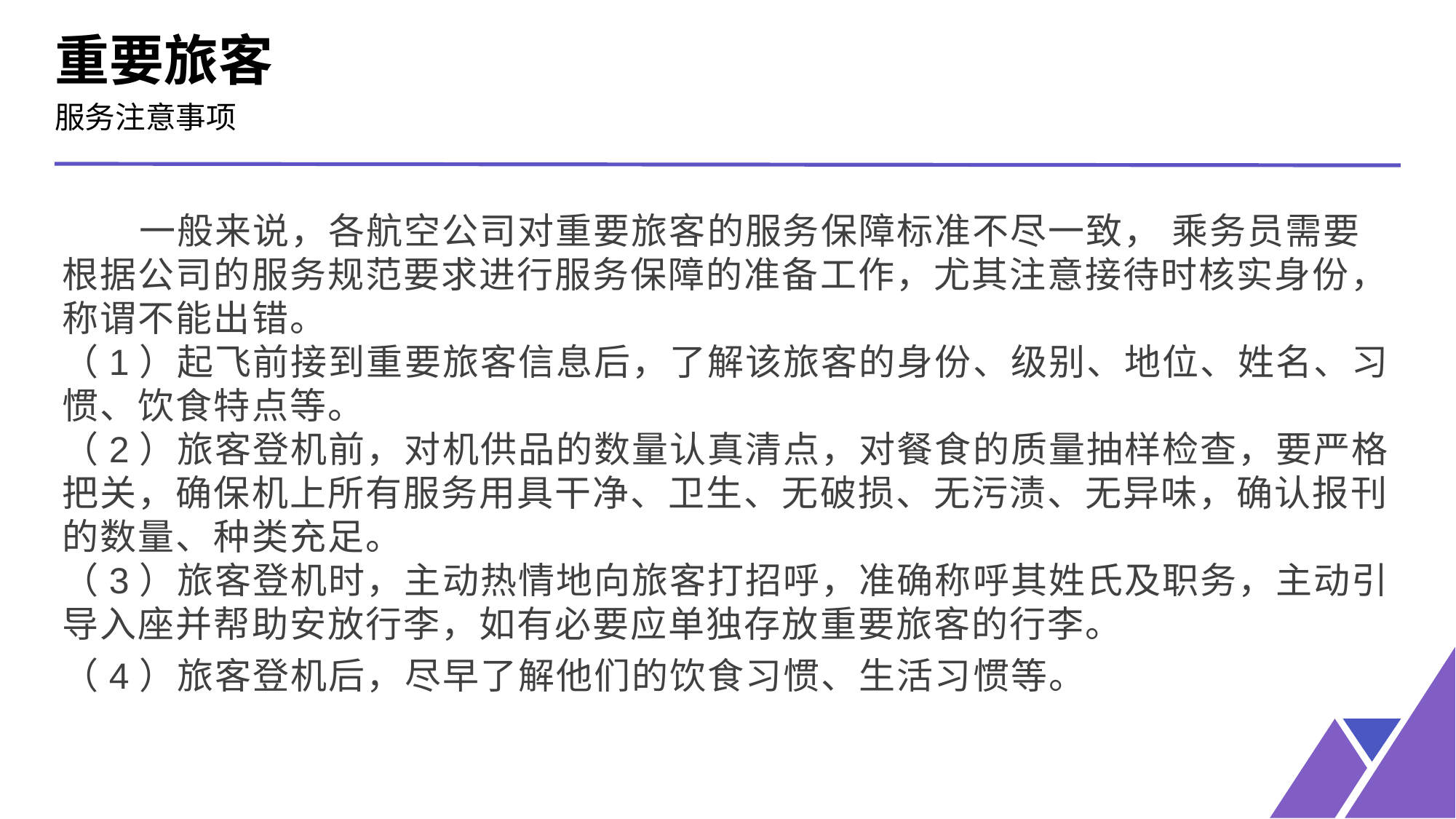

重要旅客
服务注意事项
       一般来说，各航空公司对重要旅客的服务保障标准不尽一致， 乘务员需要根据公司的服务规范要求进行服务保障的准备工作，尤其注意接待时核实身份，称谓不能出错。
（1）起飞前接到重要旅客信息后，了解该旅客的身份、级别、地位、姓名、习惯、饮食特点等。
（2）旅客登机前，对机供品的数量认真清点，对餐食的质量抽样检查，要严格把关，确保机上所有服务用具干净、卫生、无破损、无污渍、无异味，确认报刊的数量、种类充足。
（3）旅客登机时，主动热情地向旅客打招呼，准确称呼其姓氏及职务，主动引导入座并帮助安放行李，如有必要应单独存放重要旅客的行李。
（4）旅客登机后，尽早了解他们的饮食习惯、生活习惯等。